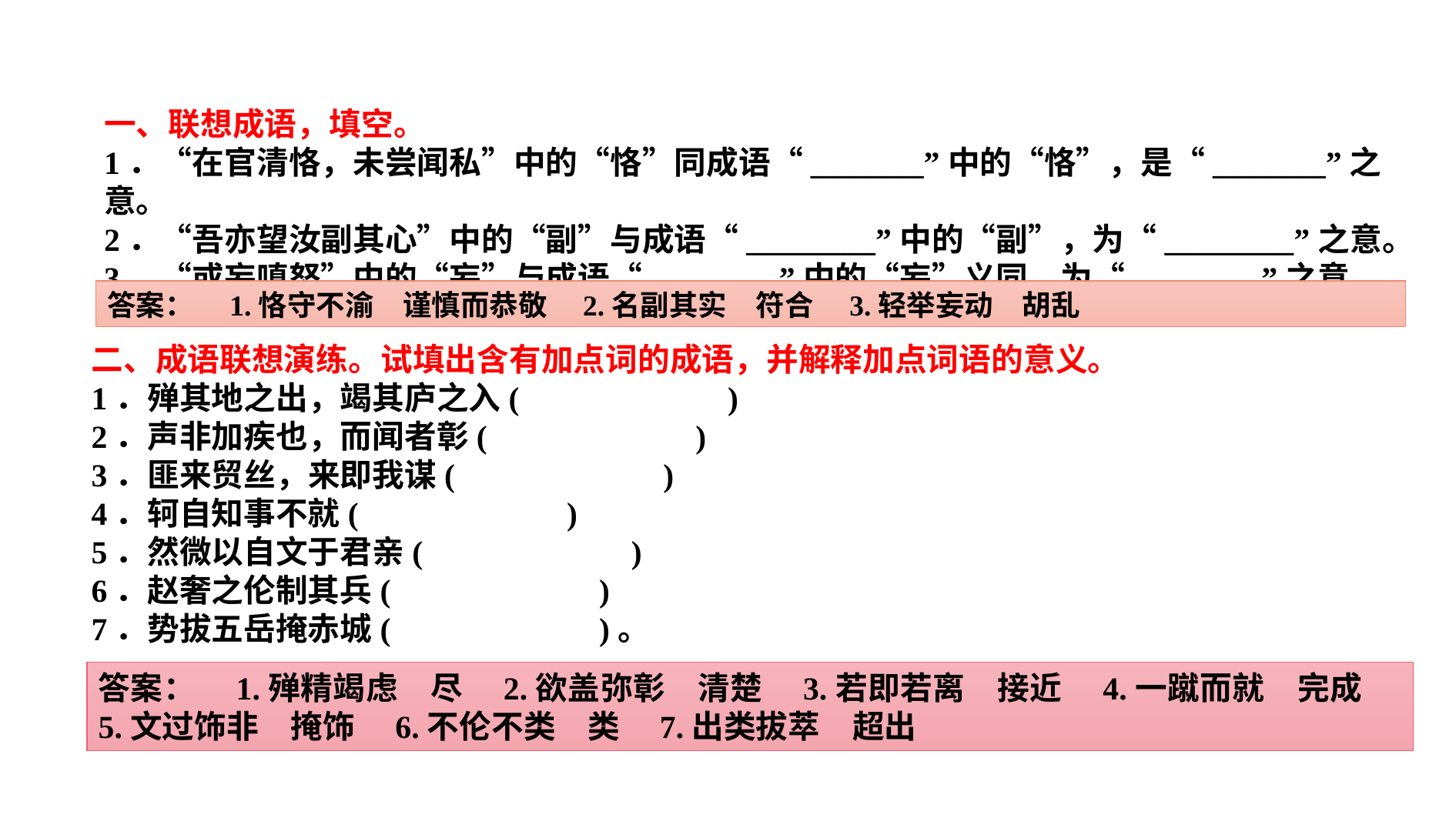

一、联想成语，填空。
1．“在官清恪，未尝闻私”中的“恪”同成语“_______”中的“恪”，是“_______”之意。
2．“吾亦望汝副其心”中的“副”与成语“________”中的“副”，为“________”之意。
3．“或妄嗔怒”中的“妄”与成语“________”中的“妄”义同，为“________”之意。

答案：　1.恪守不渝　谨慎而恭敬　2.名副其实　符合　3.轻举妄动　胡乱

二、成语联想演练。试填出含有加点词的成语，并解释加点词语的意义。
1．殚其地之出，竭其庐之入(　　　　　　)
2．声非加疾也，而闻者彰(　　　　　　)
3．匪来贸丝，来即我谋(　　　　　　)
4．轲自知事不就(　　　　　　)
5．然微以自文于君亲(　　　　　　)
6．赵奢之伦制其兵(　　　　　　)
7．势拔五岳掩赤城(　　　　　　)。
答案：　1.殚精竭虑　尽　2.欲盖弥彰　清楚　3.若即若离　接近　4.一蹴而就　完成　5.文过饰非　掩饰　6.不伦不类　类　7.出类拔萃　超出